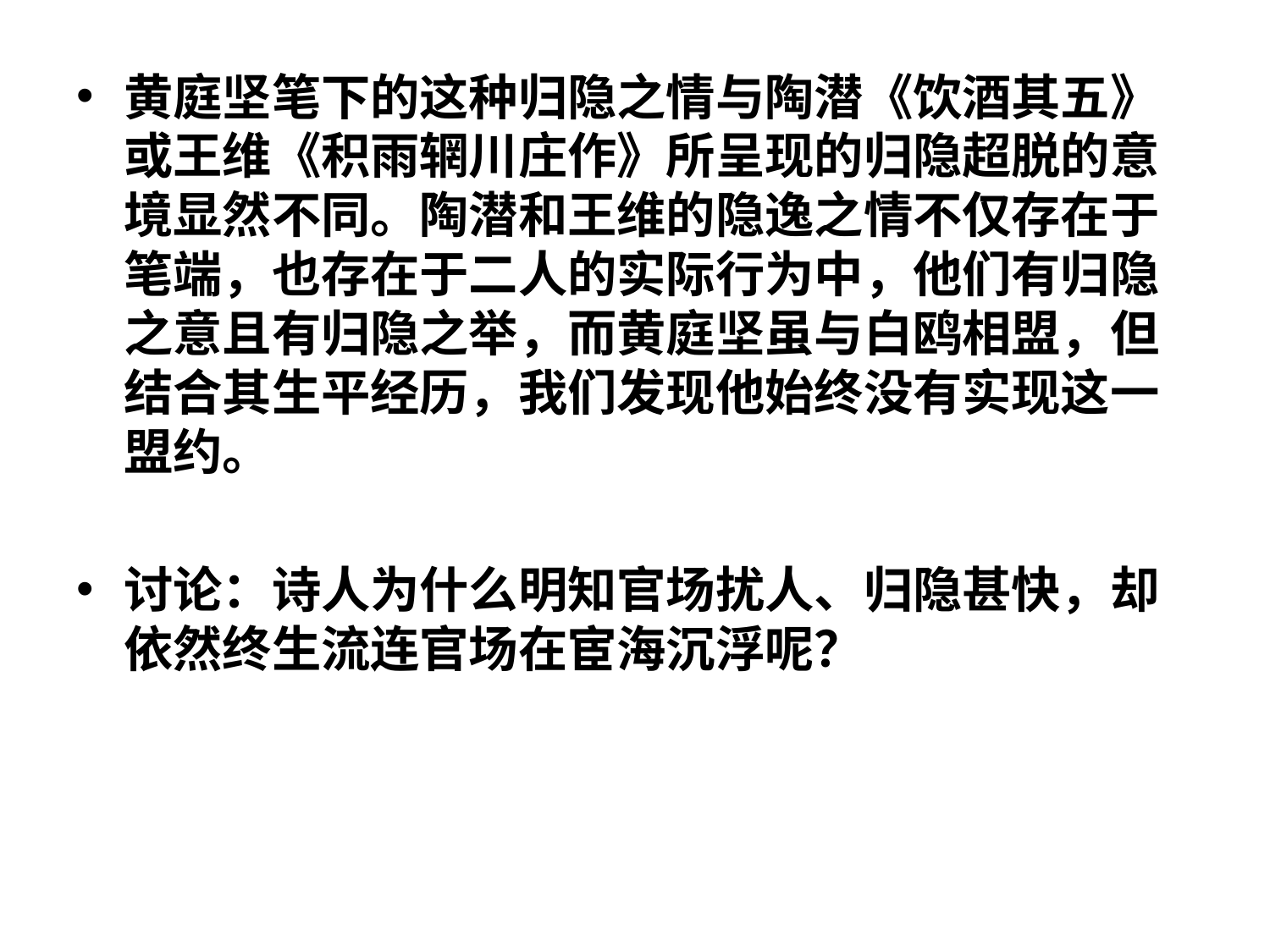

黄庭坚笔下的这种归隐之情与陶潜《饮酒其五》或王维《积雨辋川庄作》所呈现的归隐超脱的意境显然不同。陶潜和王维的隐逸之情不仅存在于笔端，也存在于二人的实际行为中，他们有归隐之意且有归隐之举，而黄庭坚虽与白鸥相盟，但结合其生平经历，我们发现他始终没有实现这一盟约。

讨论：诗人为什么明知官场扰人、归隐甚快，却依然终生流连官场在宦海沉浮呢？